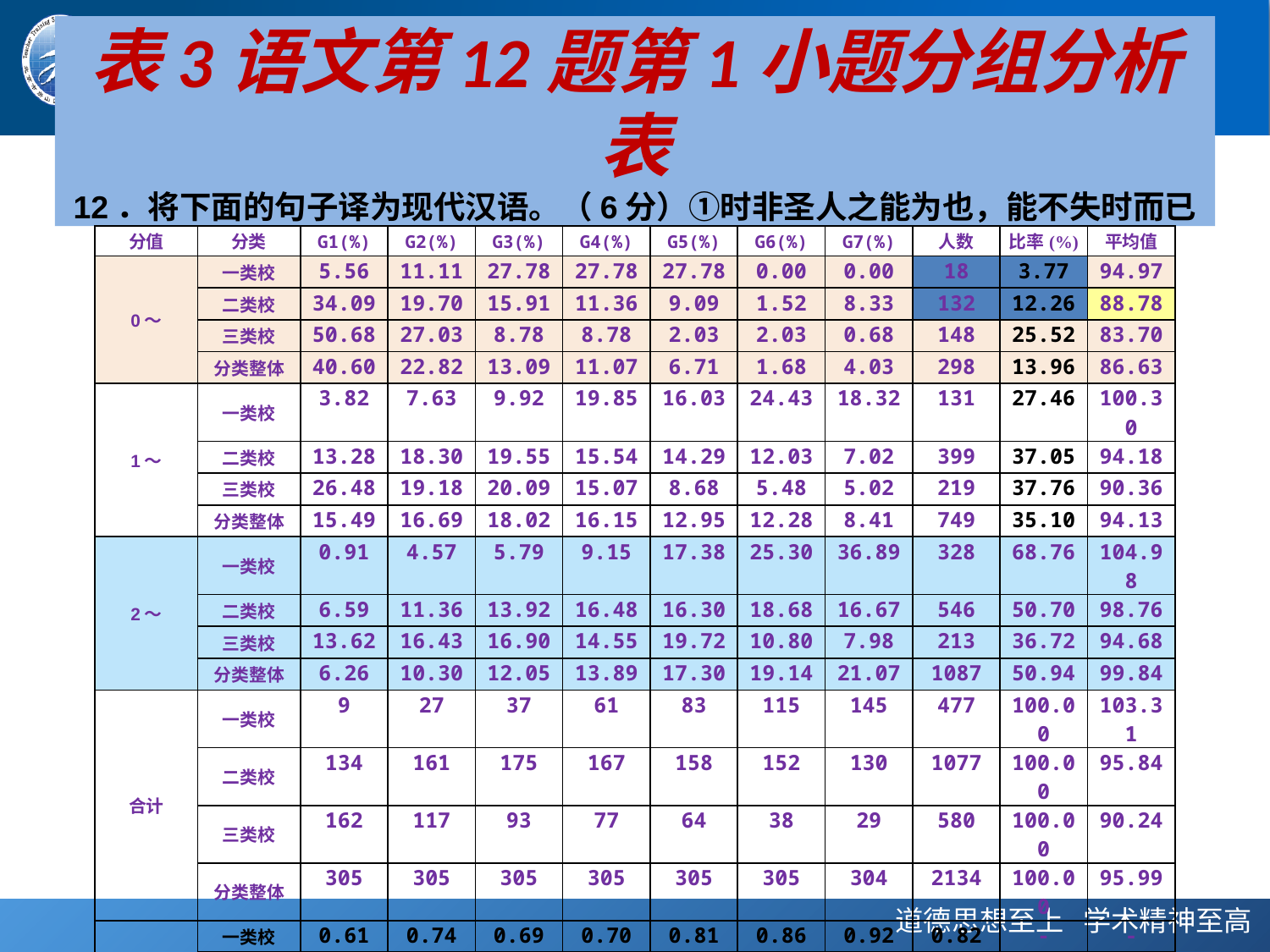

表3语文第12题第1小题分组分析表
12．将下面的句子译为现代汉语。（6分）①时非圣人之能为也，能不失时而已
| 分值 | 分类 | G1(%) | G2(%) | G3(%) | G4(%) | G5(%) | G6(%) | G7(%) | 人数 | 比率(%) | 平均值 |
| --- | --- | --- | --- | --- | --- | --- | --- | --- | --- | --- | --- |
| 0～ | 一类校 | 5.56 | 11.11 | 27.78 | 27.78 | 27.78 | 0.00 | 0.00 | 18 | 3.77 | 94.97 |
|  | 二类校 | 34.09 | 19.70 | 15.91 | 11.36 | 9.09 | 1.52 | 8.33 | 132 | 12.26 | 88.78 |
|  | 三类校 | 50.68 | 27.03 | 8.78 | 8.78 | 2.03 | 2.03 | 0.68 | 148 | 25.52 | 83.70 |
|  | 分类整体 | 40.60 | 22.82 | 13.09 | 11.07 | 6.71 | 1.68 | 4.03 | 298 | 13.96 | 86.63 |
| 1～ | 一类校 | 3.82 | 7.63 | 9.92 | 19.85 | 16.03 | 24.43 | 18.32 | 131 | 27.46 | 100.30 |
|  | 二类校 | 13.28 | 18.30 | 19.55 | 15.54 | 14.29 | 12.03 | 7.02 | 399 | 37.05 | 94.18 |
|  | 三类校 | 26.48 | 19.18 | 20.09 | 15.07 | 8.68 | 5.48 | 5.02 | 219 | 37.76 | 90.36 |
|  | 分类整体 | 15.49 | 16.69 | 18.02 | 16.15 | 12.95 | 12.28 | 8.41 | 749 | 35.10 | 94.13 |
| 2～ | 一类校 | 0.91 | 4.57 | 5.79 | 9.15 | 17.38 | 25.30 | 36.89 | 328 | 68.76 | 104.98 |
|  | 二类校 | 6.59 | 11.36 | 13.92 | 16.48 | 16.30 | 18.68 | 16.67 | 546 | 50.70 | 98.76 |
|  | 三类校 | 13.62 | 16.43 | 16.90 | 14.55 | 19.72 | 10.80 | 7.98 | 213 | 36.72 | 94.68 |
|  | 分类整体 | 6.26 | 10.30 | 12.05 | 13.89 | 17.30 | 19.14 | 21.07 | 1087 | 50.94 | 99.84 |
| 合计 | 一类校 | 9 | 27 | 37 | 61 | 83 | 115 | 145 | 477 | 100.00 | 103.31 |
|  | 二类校 | 134 | 161 | 175 | 167 | 158 | 152 | 130 | 1077 | 100.00 | 95.84 |
|  | 三类校 | 162 | 117 | 93 | 77 | 64 | 38 | 29 | 580 | 100.00 | 90.24 |
|  | 分类整体 | 305 | 305 | 305 | 305 | 305 | 305 | 304 | 2134 | 100.00 | 95.99 |
| 得分率 | 一类校 | 0.61 | 0.74 | 0.69 | 0.70 | 0.81 | 0.86 | 0.92 | 0.82 | - | - |
|  | 二类校 | 0.47 | 0.61 | 0.66 | 0.72 | 0.74 | 0.83 | 0.81 | 0.69 | - | - |
|  | 三类校 | 0.36 | 0.48 | 0.62 | 0.62 | 0.80 | 0.76 | 0.78 | 0.56 | - | - |
|  | 分类整体 | 0.41 | 0.57 | 0.65 | 0.69 | 0.78 | 0.83 | 0.86 | 0.68 | - | - |